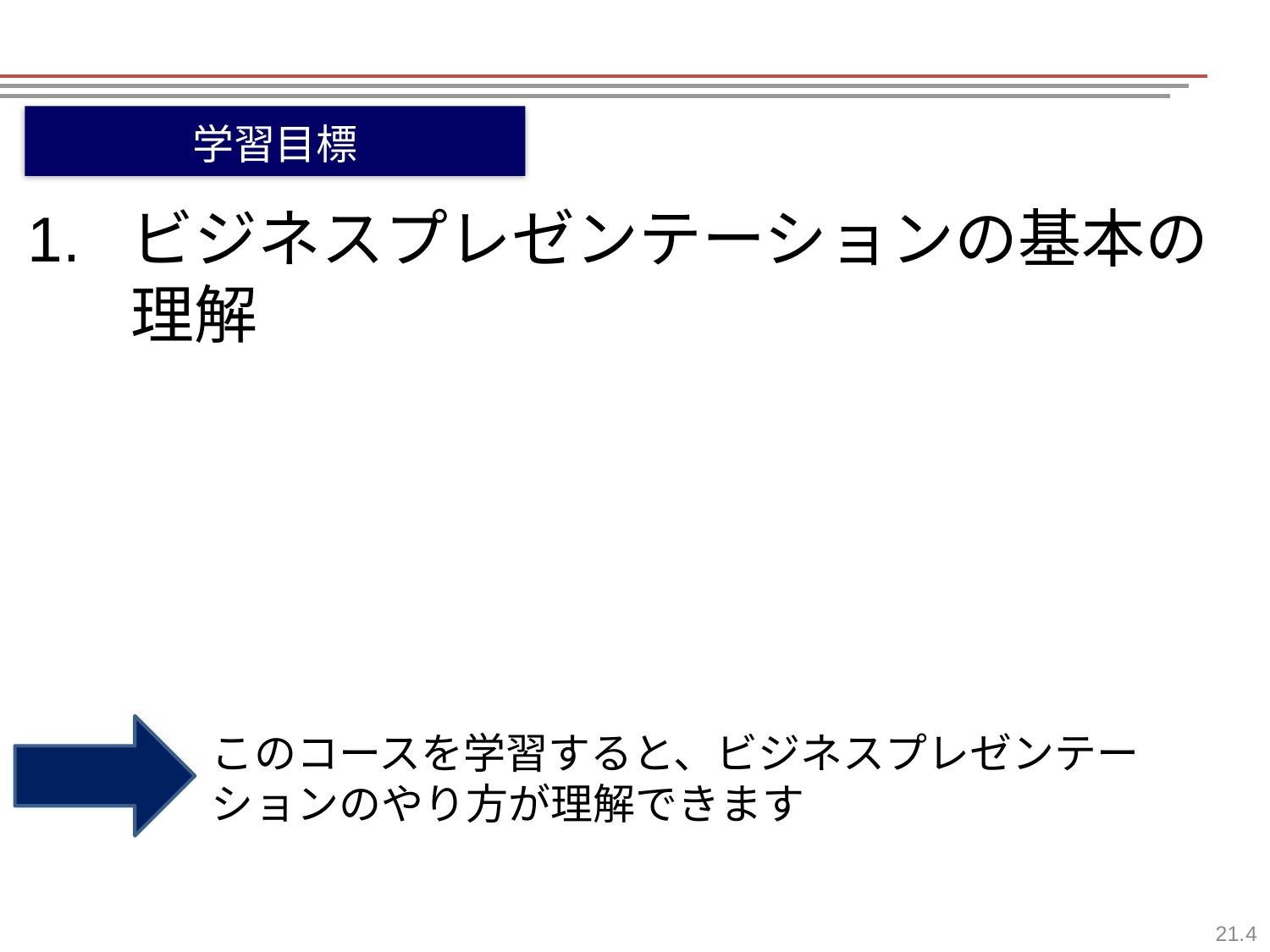

学習目標
ビジネスプレゼンテーションの基本の理解

このコースを学習すると、ビジネスプレゼンテーションのやり方が理解できます
4